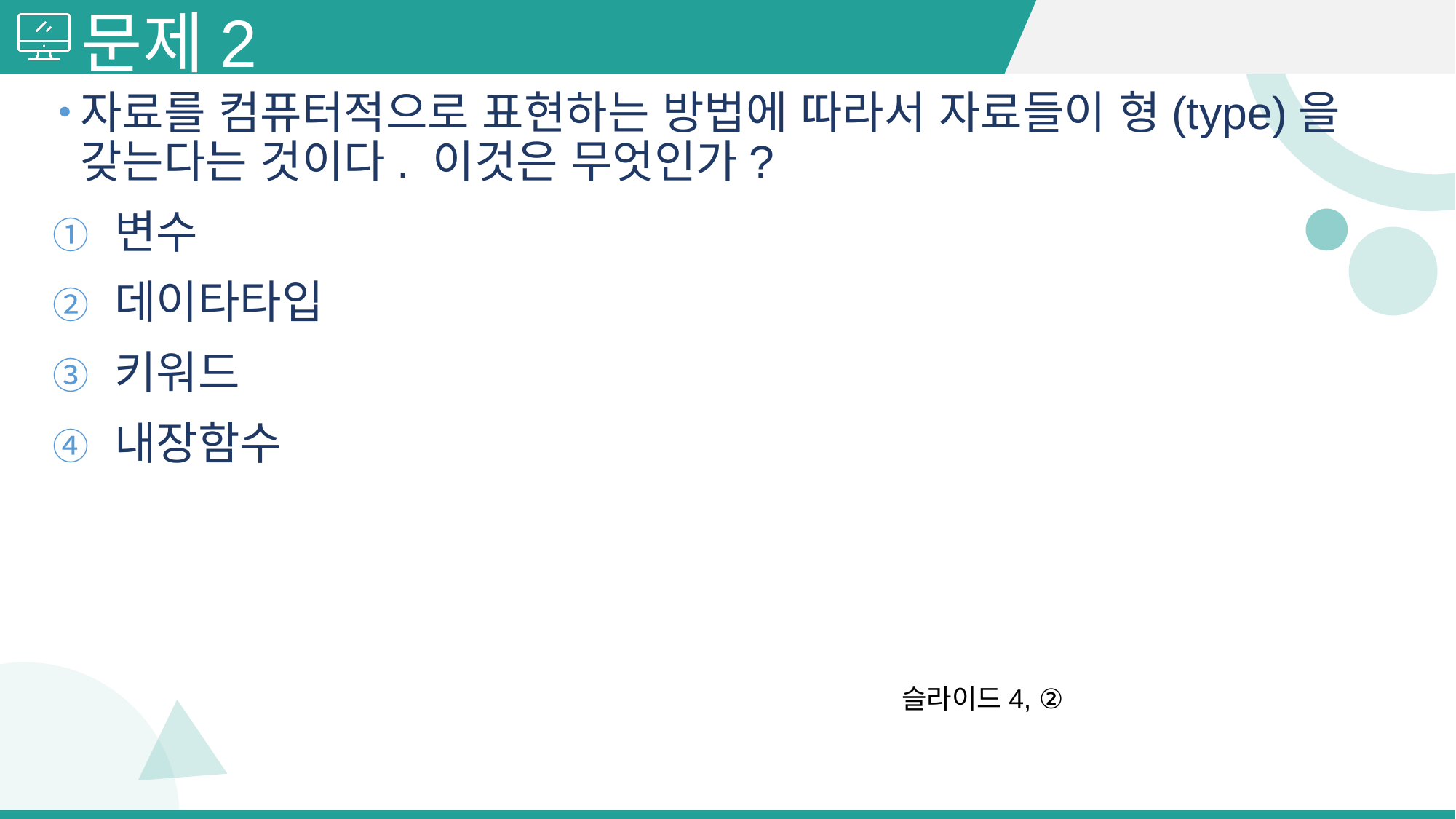

# 문제2
자료를 컴퓨터적으로 표현하는 방법에 따라서 자료들이 형(type)을 갖는다는 것이다. 이것은 무엇인가?
변수
데이타타입
키워드
내장함수

슬라이드4, ②